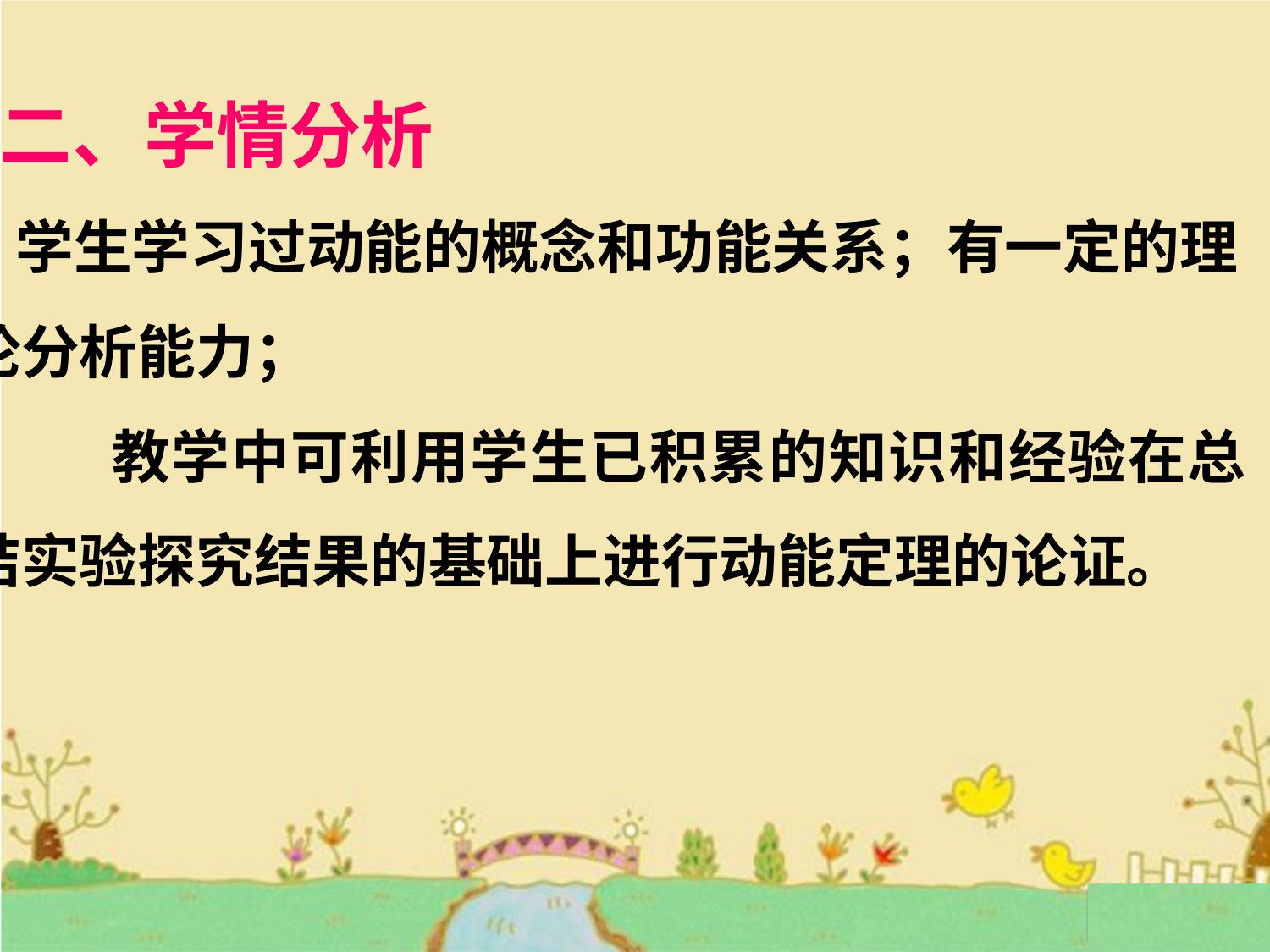

二、学情分析
    学生学习过动能的概念和功能关系；有一定的理论分析能力；
         教学中可利用学生已积累的知识和经验在总结实验探究结果的基础上进行动能定理的论证。